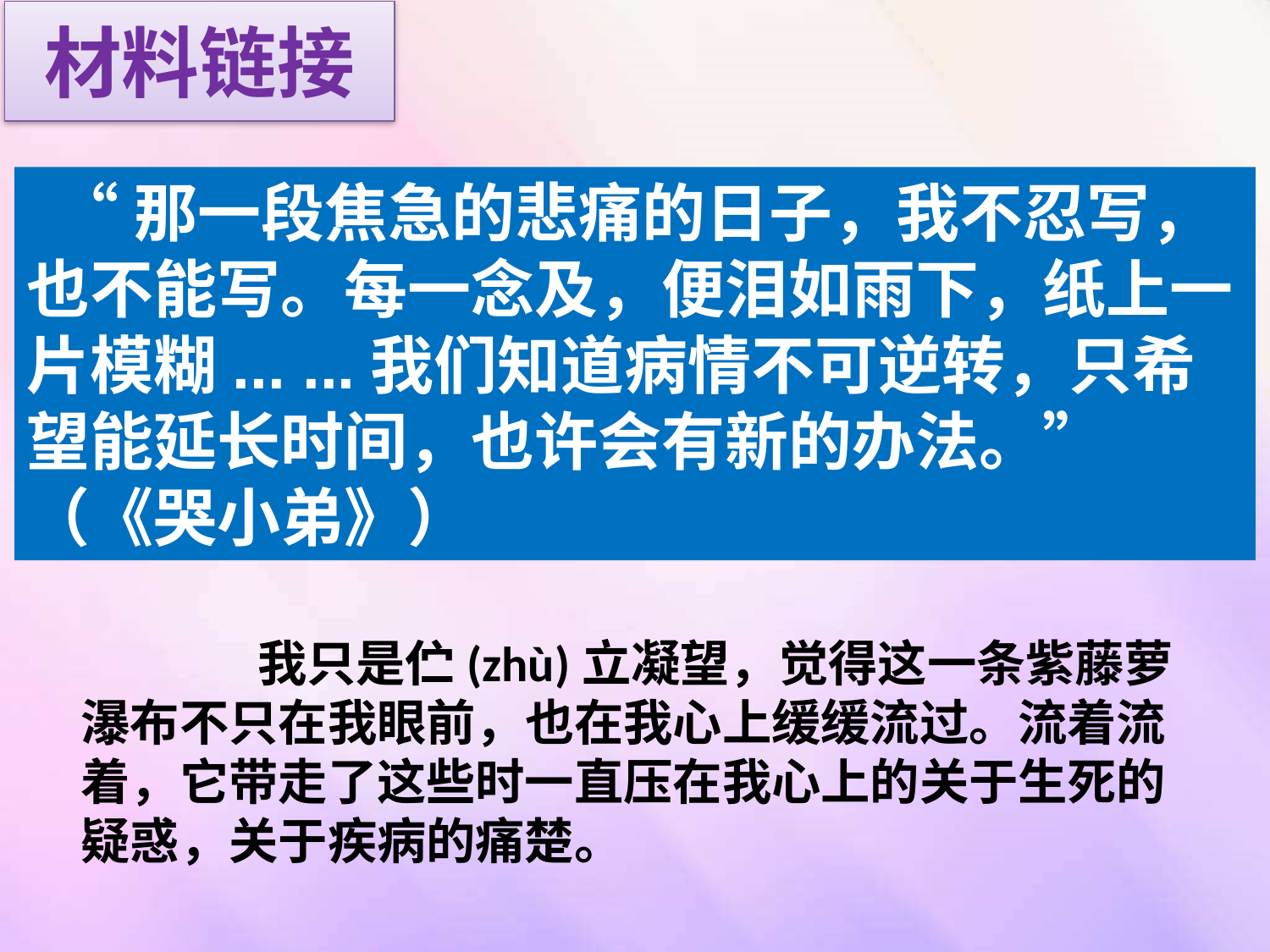

材料链接
  “那一段焦急的悲痛的日子，我不忍写，也不能写。每一念及，便泪如雨下，纸上一片模糊... ...我们知道病情不可逆转，只希望能延长时间，也许会有新的办法。”          （《哭小弟》）
         我只是伫(zhù)立凝望，觉得这一条紫藤萝瀑布不只在我眼前，也在我心上缓缓流过。流着流着，它带走了这些时一直压在我心上的关于生死的疑惑，关于疾病的痛楚。